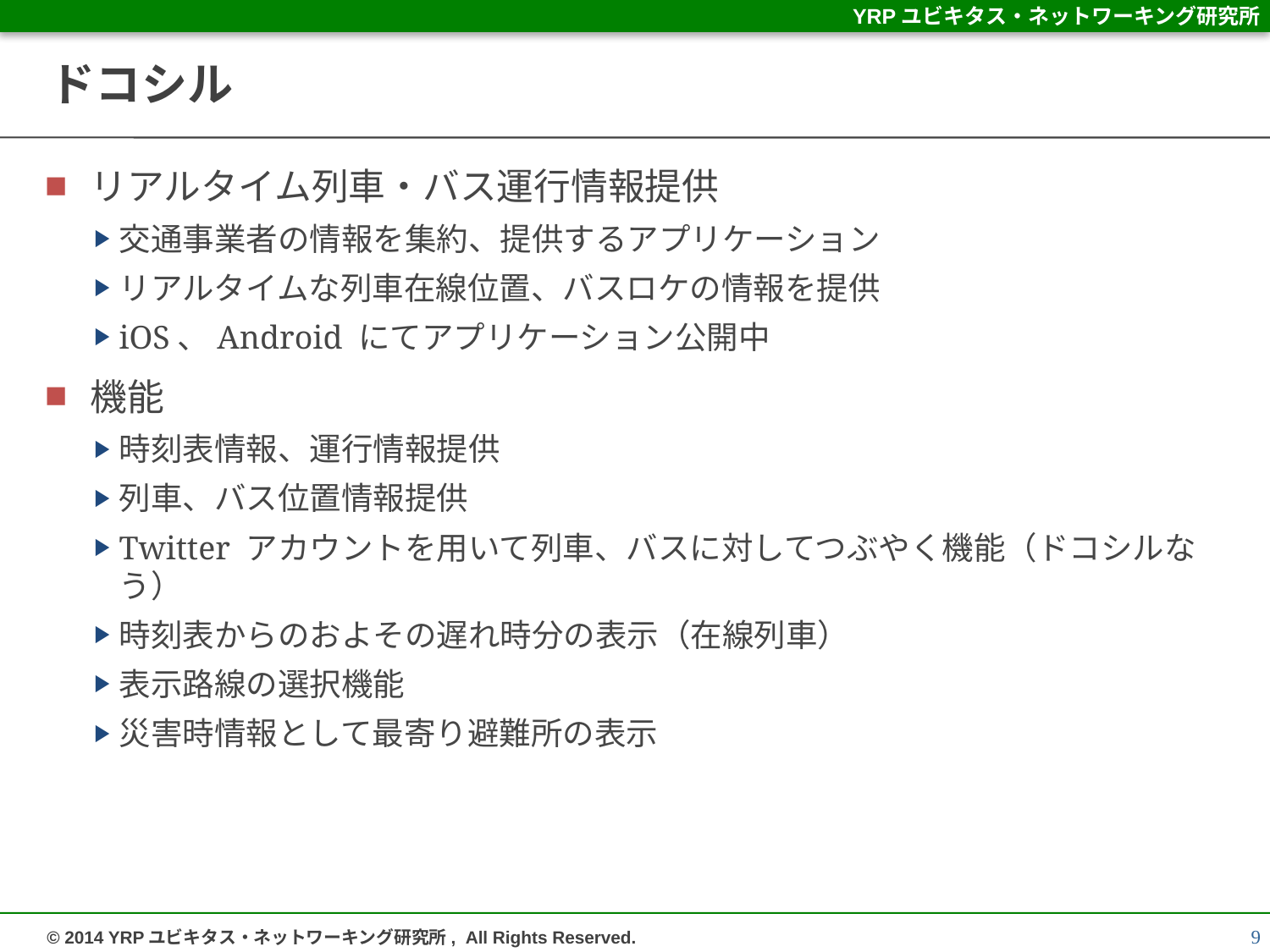

# ドコシル
リアルタイム列車・バス運行情報提供
交通事業者の情報を集約、提供するアプリケーション
リアルタイムな列車在線位置、バスロケの情報を提供
iOS、Android にてアプリケーション公開中
機能
時刻表情報、運行情報提供
列車、バス位置情報提供
Twitter アカウントを用いて列車、バスに対してつぶやく機能（ドコシルなう）
時刻表からのおよその遅れ時分の表示（在線列車）
表示路線の選択機能
災害時情報として最寄り避難所の表示
9